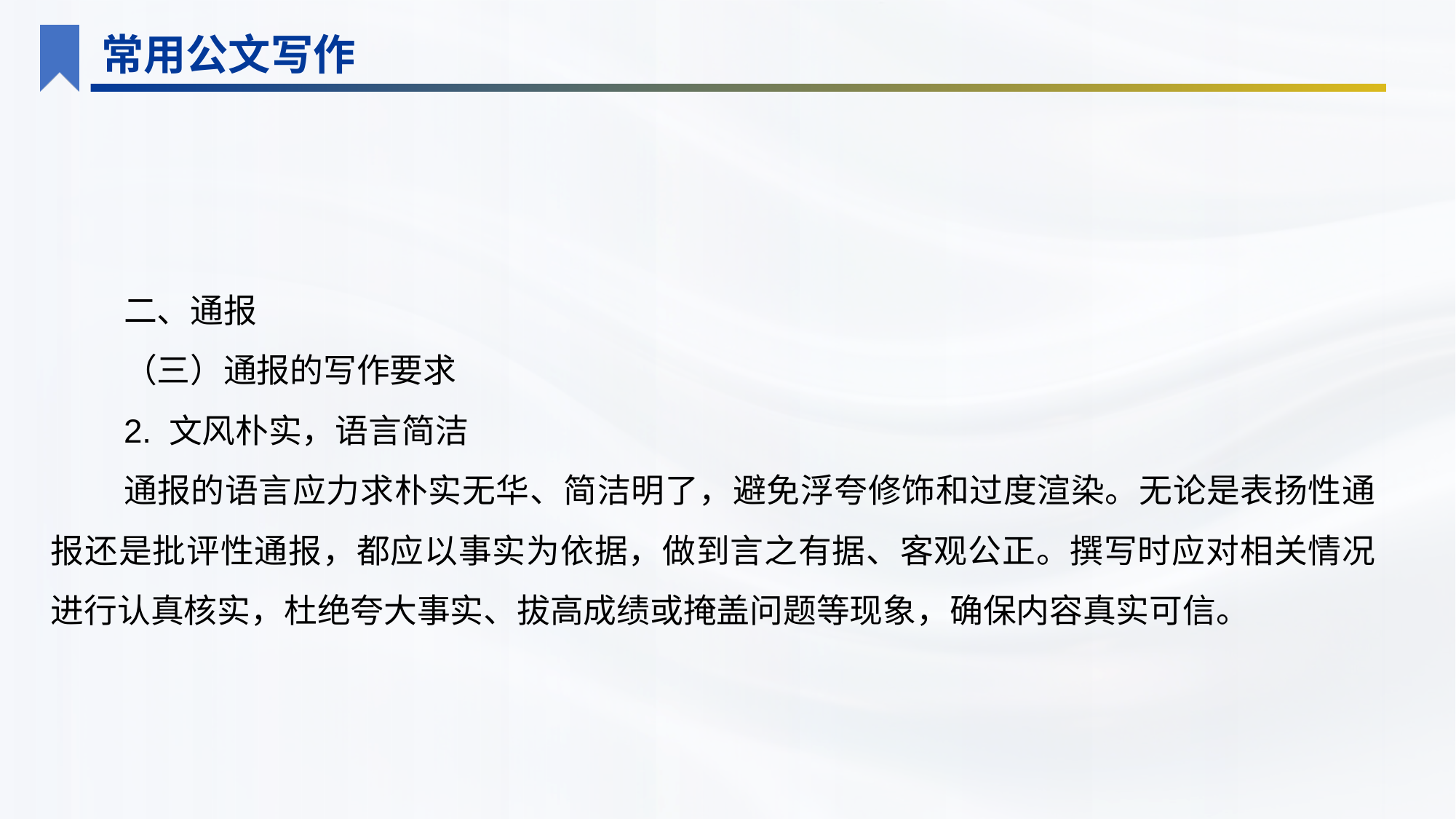

常用公文写作
二、通报
（三）通报的写作要求
2. 文风朴实，语言简洁
通报的语言应力求朴实无华、简洁明了，避免浮夸修饰和过度渲染。无论是表扬性通报还是批评性通报，都应以事实为依据，做到言之有据、客观公正。撰写时应对相关情况进行认真核实，杜绝夸大事实、拔高成绩或掩盖问题等现象，确保内容真实可信。